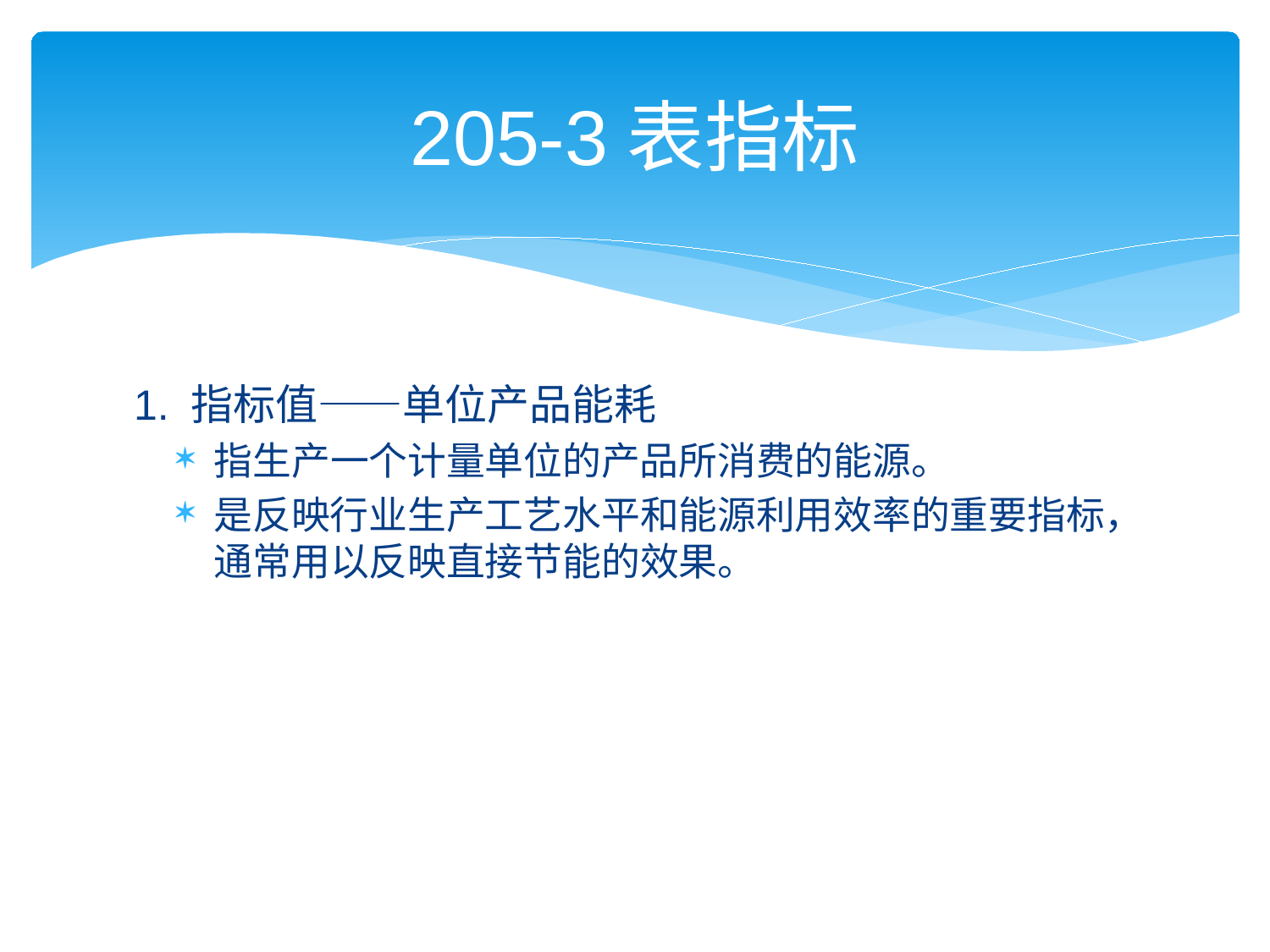

# 205-3表指标
1. 指标值——单位产品能耗
指生产一个计量单位的产品所消费的能源。
是反映行业生产工艺水平和能源利用效率的重要指标，通常用以反映直接节能的效果。

18